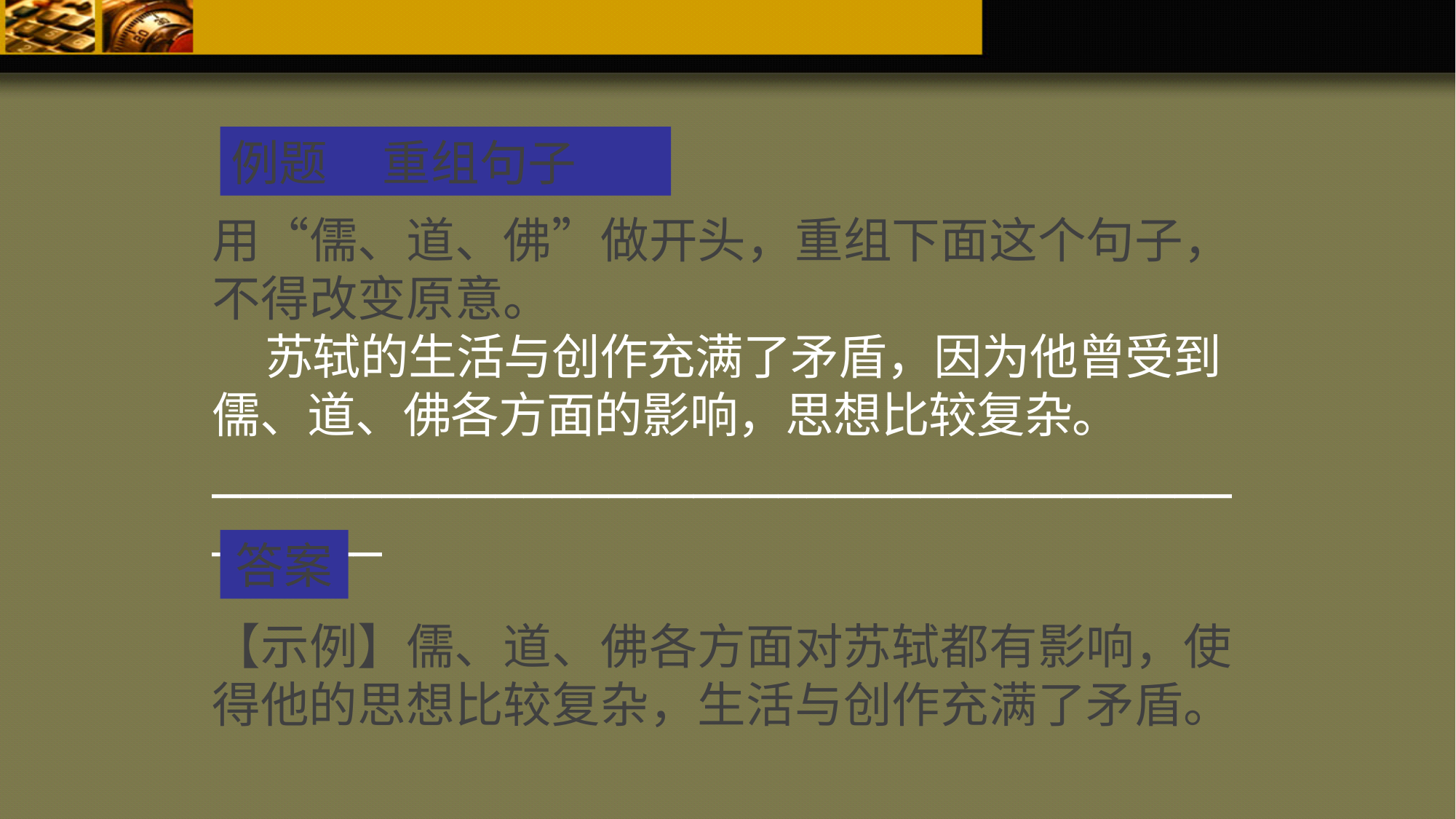

例题     重组句子
用“儒、道、佛”做开头，重组下面这个句子，不得改变原意。
    苏轼的生活与创作充满了矛盾，因为他曾受到儒、道、佛各方面的影响，思想比较复杂。
__________________________________________

答案
【示例】儒、道、佛各方面对苏轼都有影响，使得他的思想比较复杂，生活与创作充满了矛盾。